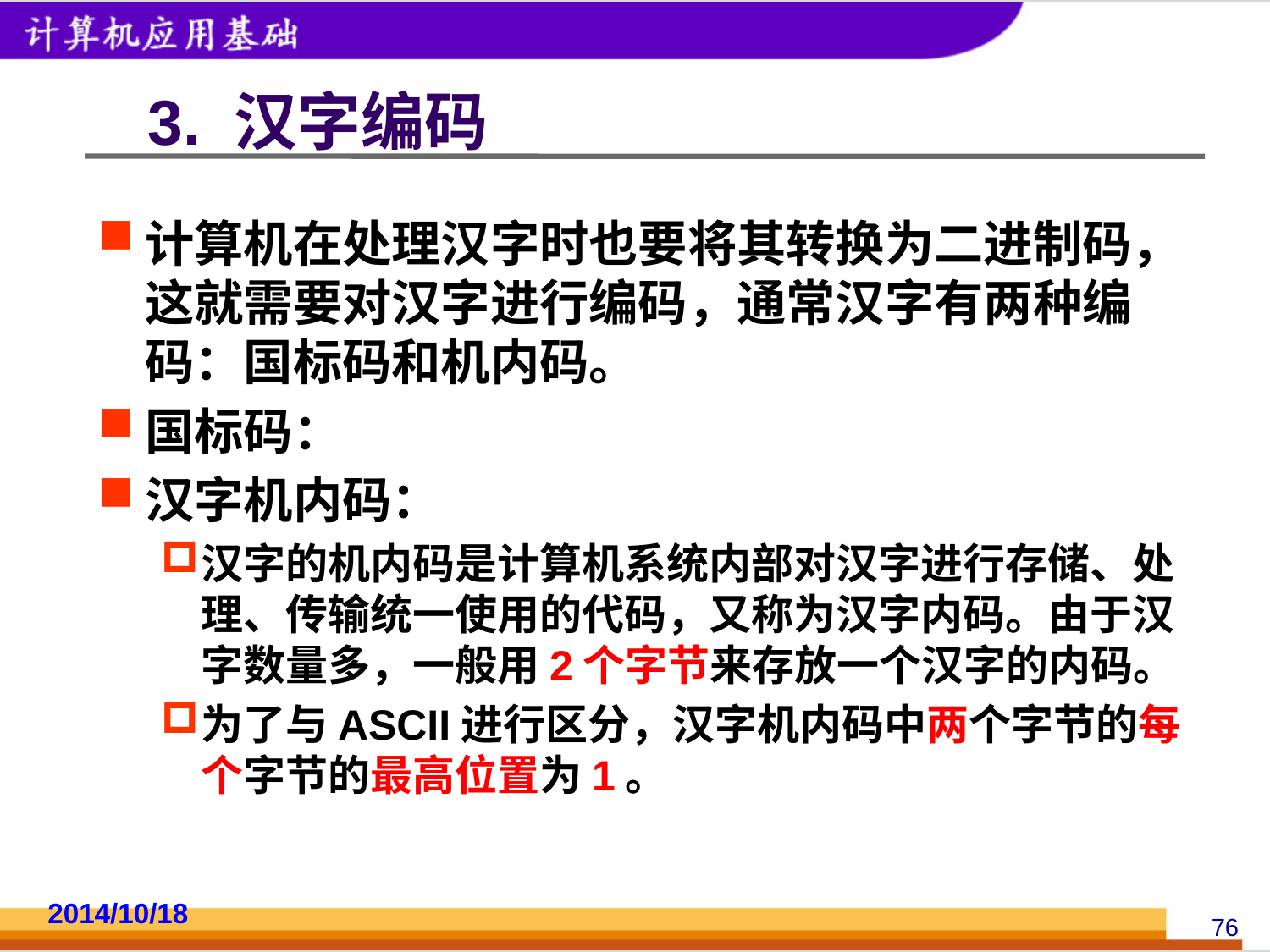

# 3. 汉字编码
计算机在处理汉字时也要将其转换为二进制码，这就需要对汉字进行编码，通常汉字有两种编码：国标码和机内码。
国标码：
汉字机内码：
汉字的机内码是计算机系统内部对汉字进行存储、处理、传输统一使用的代码，又称为汉字内码。由于汉字数量多，一般用2个字节来存放一个汉字的内码。
为了与ASCII进行区分，汉字机内码中两个字节的每个字节的最高位置为1。
2014/10/18